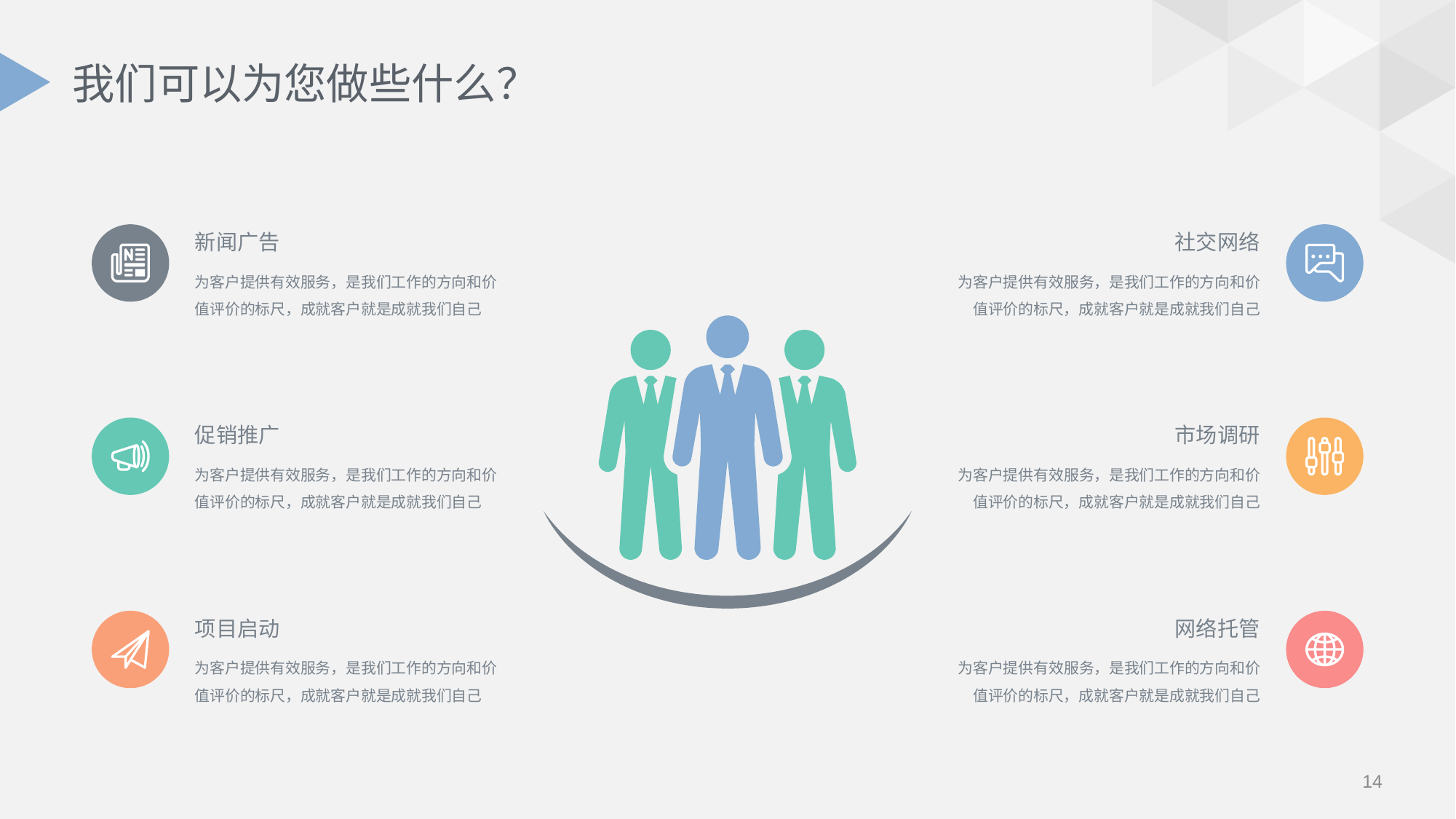

# 我们可以为您做些什么？
新闻广告
为客户提供有效服务，是我们工作的方向和价值评价的标尺，成就客户就是成就我们自己
社交网络
为客户提供有效服务，是我们工作的方向和价值评价的标尺，成就客户就是成就我们自己

促销推广
为客户提供有效服务，是我们工作的方向和价值评价的标尺，成就客户就是成就我们自己
市场调研
为客户提供有效服务，是我们工作的方向和价值评价的标尺，成就客户就是成就我们自己

项目启动
为客户提供有效服务，是我们工作的方向和价值评价的标尺，成就客户就是成就我们自己
网络托管
为客户提供有效服务，是我们工作的方向和价值评价的标尺，成就客户就是成就我们自己

14